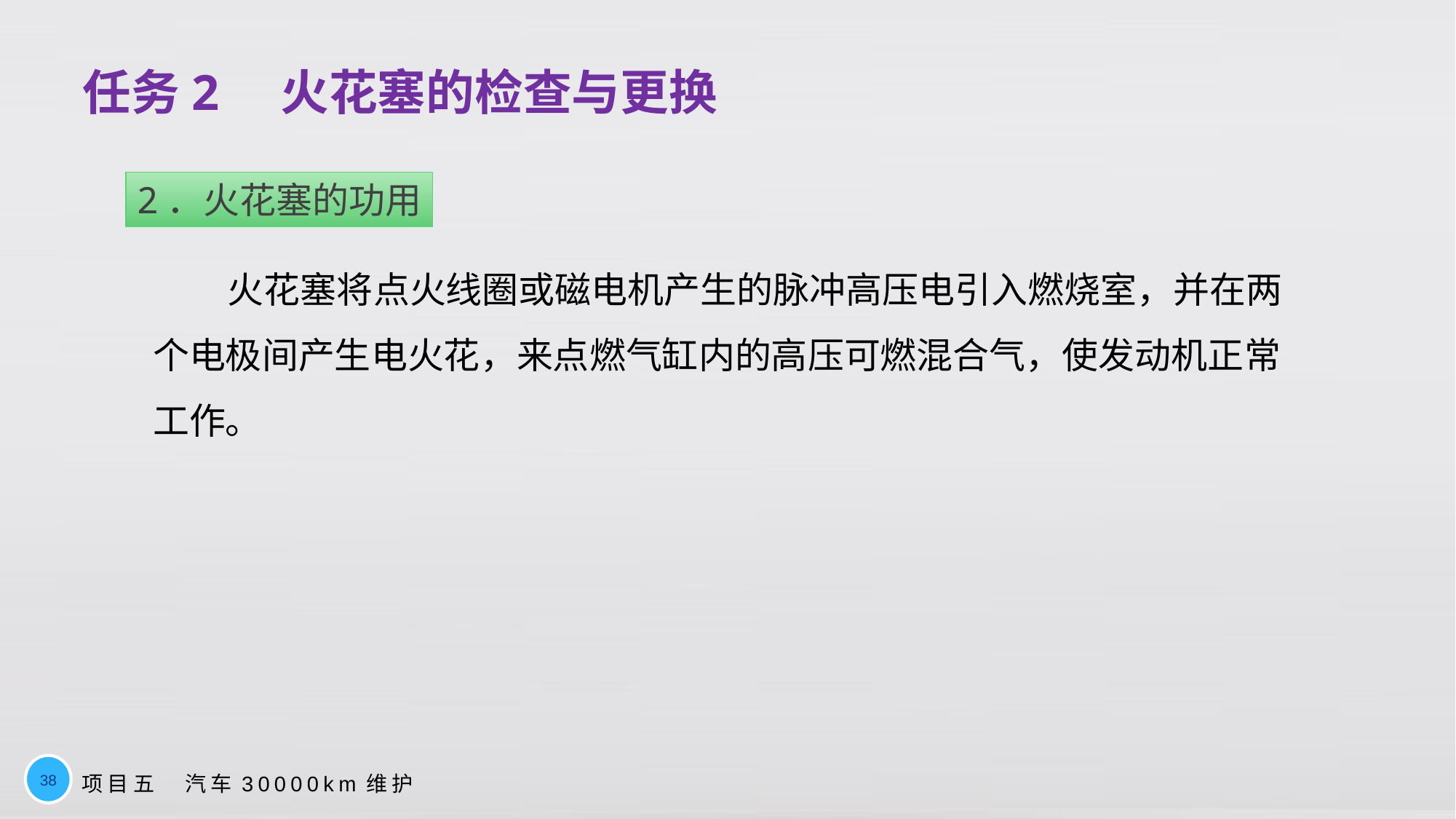

# 任务2　火花塞的检查与更换
2．火花塞的功用
火花塞将点火线圈或磁电机产生的脉冲高压电引入燃烧室，并在两个电极间产生电火花，来点燃气缸内的高压可燃混合气，使发动机正常工作。
38